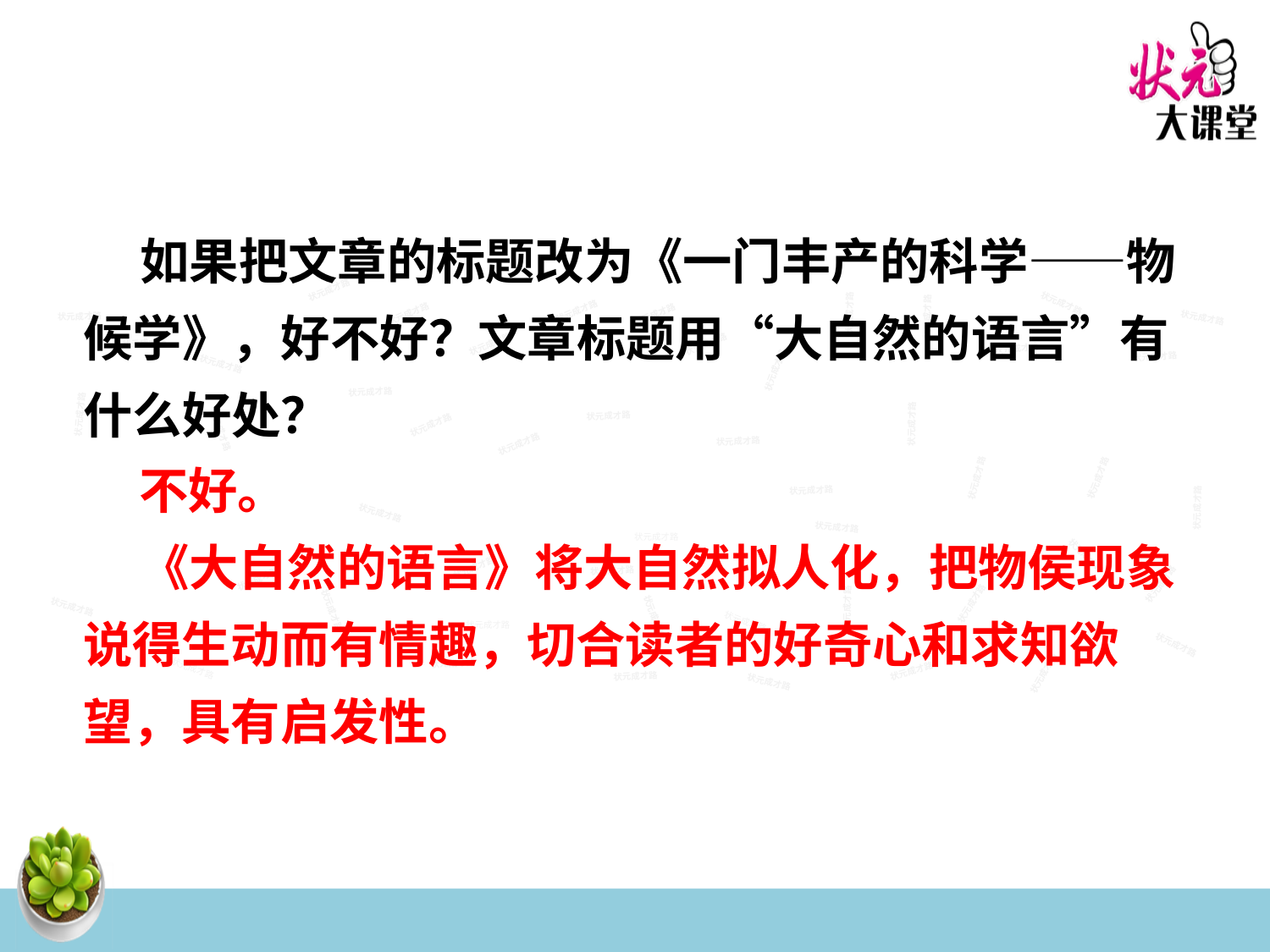

如果把文章的标题改为《一门丰产的科学——物候学》，好不好？文章标题用“大自然的语言”有什么好处？
状元成才路
状元成才路
状元成才路
状元成才路
状元成才路
状元成才路
状元成才路
状元成才路
状元成才路
状元成才路
状元成才路
状元成才路
状元成才路
状元成才路
状元成才路
状元成才路
状元成才路
状元成才路
状元成才路
状元成才路
状元成才路
状元成才路
状元成才路
状元成才路
状元成才路
状元成才路
状元成才路
状元成才路
状元成才路
状元成才路
状元成才路
状元成才路
状元成才路
状元成才路
状元成才路
状元成才路
状元成才路
状元成才路
状元成才路
状元成才路
    不好。
    《大自然的语言》将大自然拟人化，把物侯现象说得生动而有情趣，切合读者的好奇心和求知欲望，具有启发性。
状元成才路
状元成才路
状元成才路
状元成才路
状元成才路
状元成才路
状元成才路
状元成才路
状元成才路
状元成才路
状元成才路
状元成才路
状元成才路
状元成才路
状元成才路
状元成才路
状元成才路
状元成才路
状元成才路
状元成才路
状元成才路
状元成才路
状元成才路
状元成才路
状元成才路
状元成才路
状元成才路
状元成才路
状元成才路
状元成才路
状元成才路
状元成才路
状元成才路
状元成才路
状元成才路
状元成才路
状元成才路
状元成才路
状元成才路
状元成才路
状元成才路
状元成才路
状元成才路
状元成才路
状元成才路
状元成才路
状元成才路
状元成才路
状元成才路
状元成才路
状元成才路
状元成才路
状元成才路
状元成才路
状元成才路
状元成才路
状元成才路
状元成才路
状元成才路
状元成才路